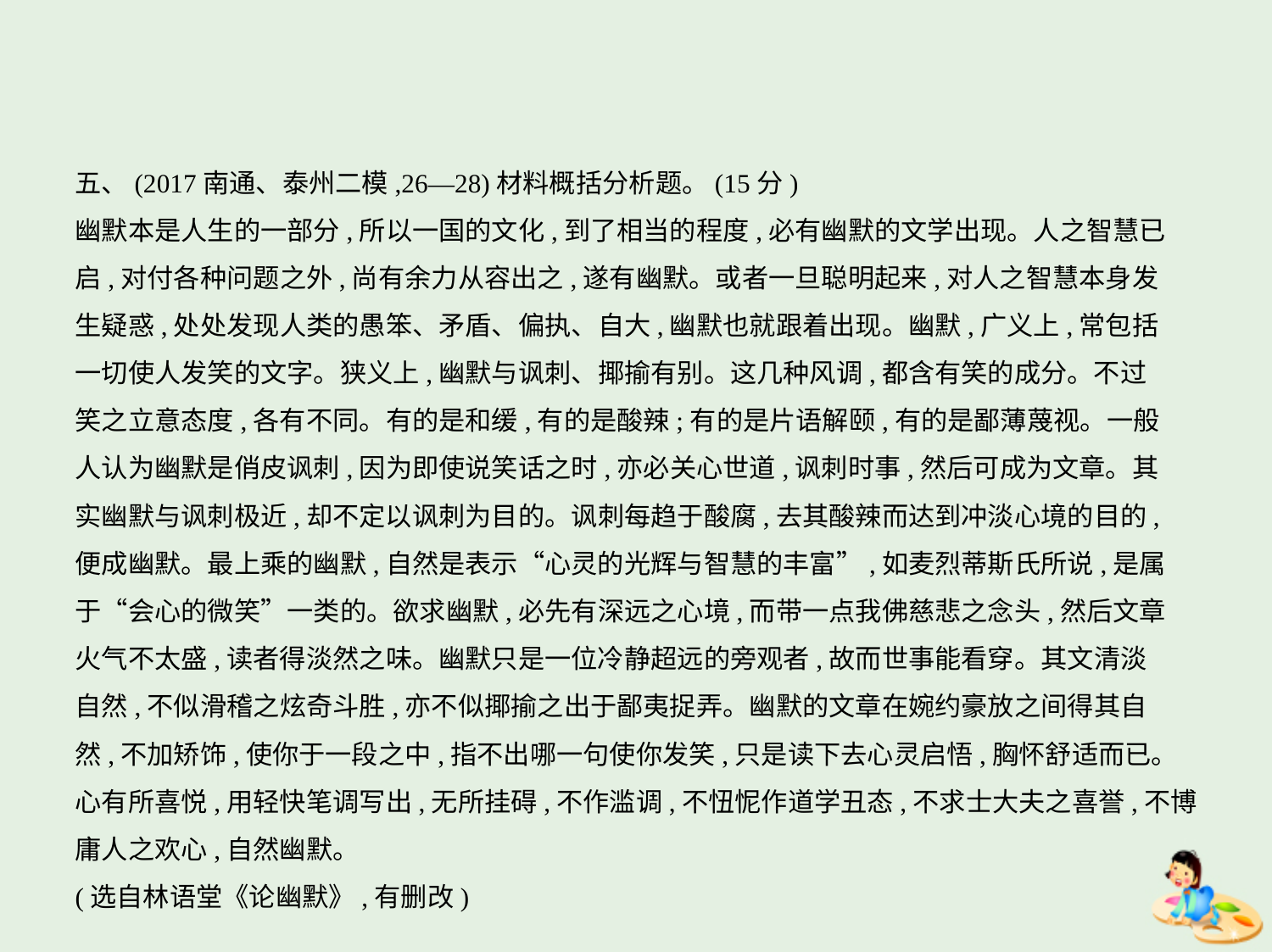

五、(2017南通、泰州二模,26—28)材料概括分析题。(15分)
幽默本是人生的一部分,所以一国的文化,到了相当的程度,必有幽默的文学出现。人之智慧已
启,对付各种问题之外,尚有余力从容出之,遂有幽默。或者一旦聪明起来,对人之智慧本身发
生疑惑,处处发现人类的愚笨、矛盾、偏执、自大,幽默也就跟着出现。幽默,广义上,常包括
一切使人发笑的文字。狭义上,幽默与讽刺、揶揄有别。这几种风调,都含有笑的成分。不过
笑之立意态度,各有不同。有的是和缓,有的是酸辣;有的是片语解颐,有的是鄙薄蔑视。一般
人认为幽默是俏皮讽刺,因为即使说笑话之时,亦必关心世道,讽刺时事,然后可成为文章。其
实幽默与讽刺极近,却不定以讽刺为目的。讽刺每趋于酸腐,去其酸辣而达到冲淡心境的目的,
便成幽默。最上乘的幽默,自然是表示“心灵的光辉与智慧的丰富”,如麦烈蒂斯氏所说,是属
于“会心的微笑”一类的。欲求幽默,必先有深远之心境,而带一点我佛慈悲之念头,然后文章
火气不太盛,读者得淡然之味。幽默只是一位冷静超远的旁观者,故而世事能看穿。其文清淡
自然,不似滑稽之炫奇斗胜,亦不似揶揄之出于鄙夷捉弄。幽默的文章在婉约豪放之间得其自
然,不加矫饰,使你于一段之中,指不出哪一句使你发笑,只是读下去心灵启悟,胸怀舒适而已。
心有所喜悦,用轻快笔调写出,无所挂碍,不作滥调,不忸怩作道学丑态,不求士大夫之喜誉,不博
庸人之欢心,自然幽默。
(选自林语堂《论幽默》,有删改)